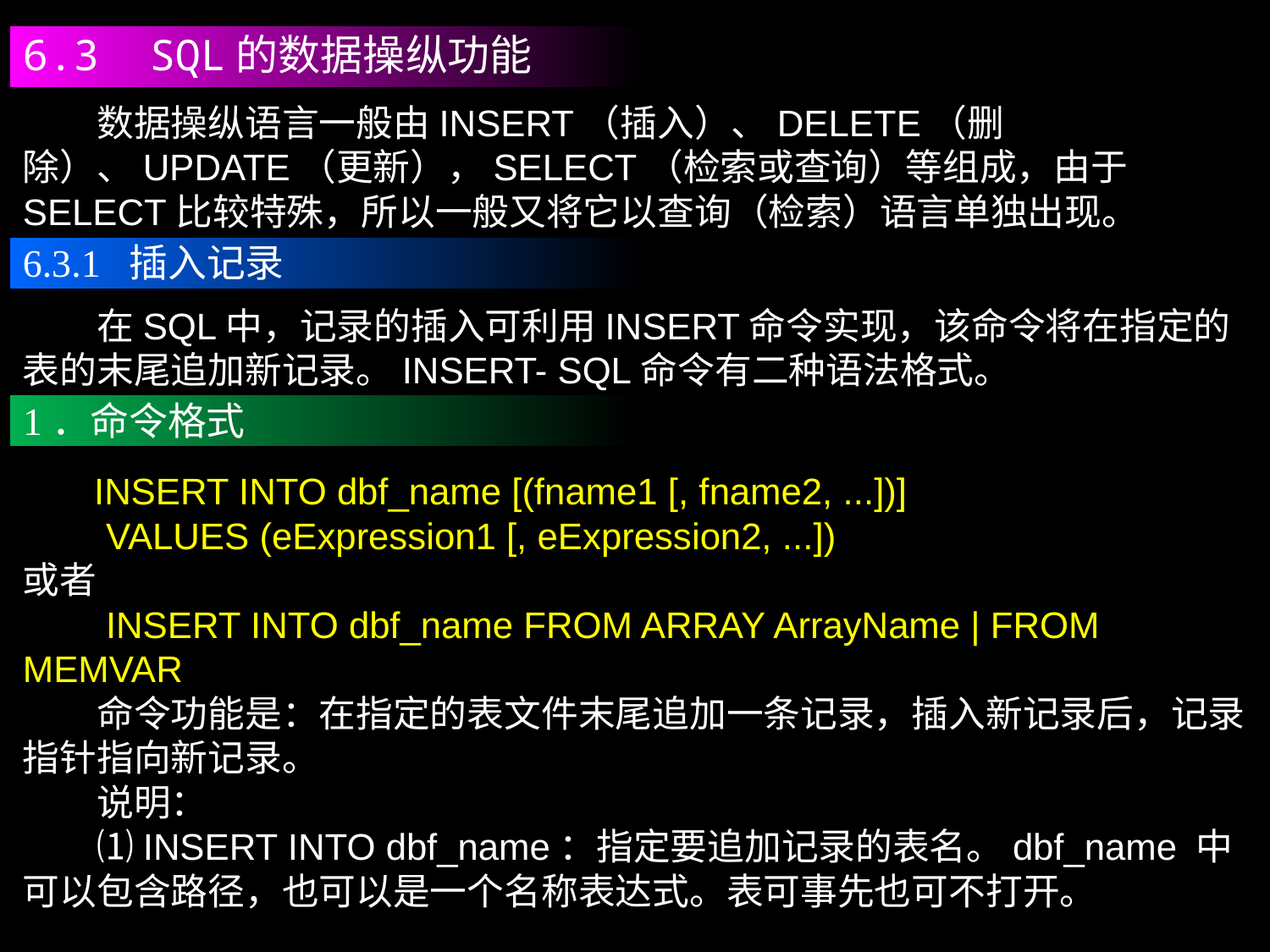

6.3  SQL的数据操纵功能
　　数据操纵语言一般由INSERT（插入）、DELETE（删除）、UPDATE（更新），SELECT（检索或查询）等组成，由于SELECT比较特殊，所以一般又将它以查询（检索）语言单独出现。
6.3.1  插入记录
　　在SQL中，记录的插入可利用INSERT命令实现，该命令将在指定的表的末尾追加新记录。INSERT- SQL命令有二种语法格式。
1．命令格式
  　INSERT INTO dbf_name [(fname1 [, fname2, ...])]
　　VALUES (eExpression1 [, eExpression2, ...])
或者
　　INSERT INTO dbf_name FROM ARRAY ArrayName | FROM MEMVAR
　　命令功能是：在指定的表文件末尾追加一条记录，插入新记录后，记录指针指向新记录。
　　说明：
　　⑴INSERT INTO dbf_name：指定要追加记录的表名。dbf_name 中可以包含路径，也可以是一个名称表达式。表可事先也可不打开。